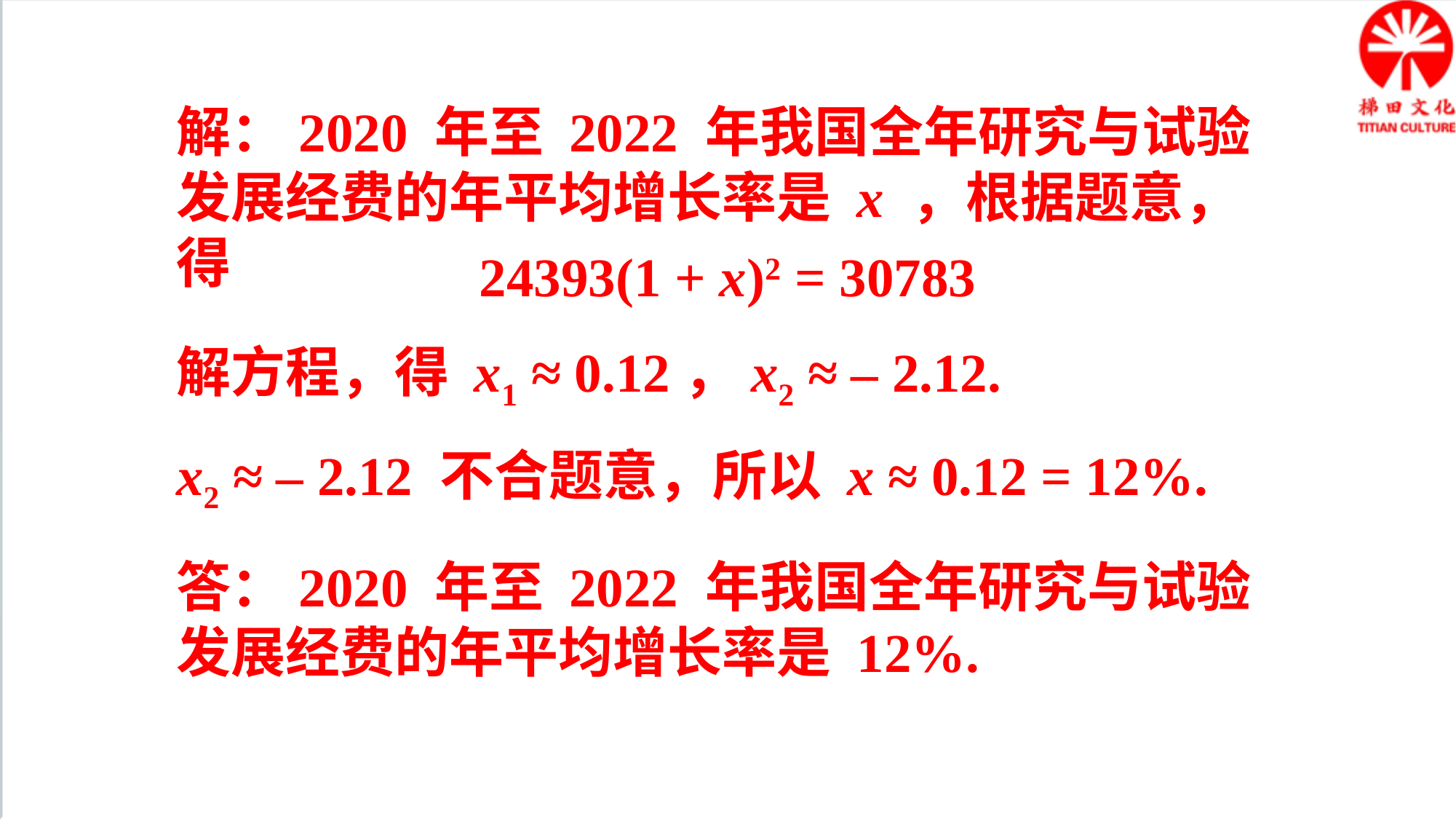

解：2020 年至 2022 年我国全年研究与试验发展经费的年平均增长率是 x ，根据题意，得
24393(1 + x)2 = 30783
解方程，得 x1 ≈ 0.12，x2 ≈ – 2.12.
x2 ≈ – 2.12 不合题意，所以 x ≈ 0.12 = 12%.
答：2020 年至 2022 年我国全年研究与试验发展经费的年平均增长率是 12%.